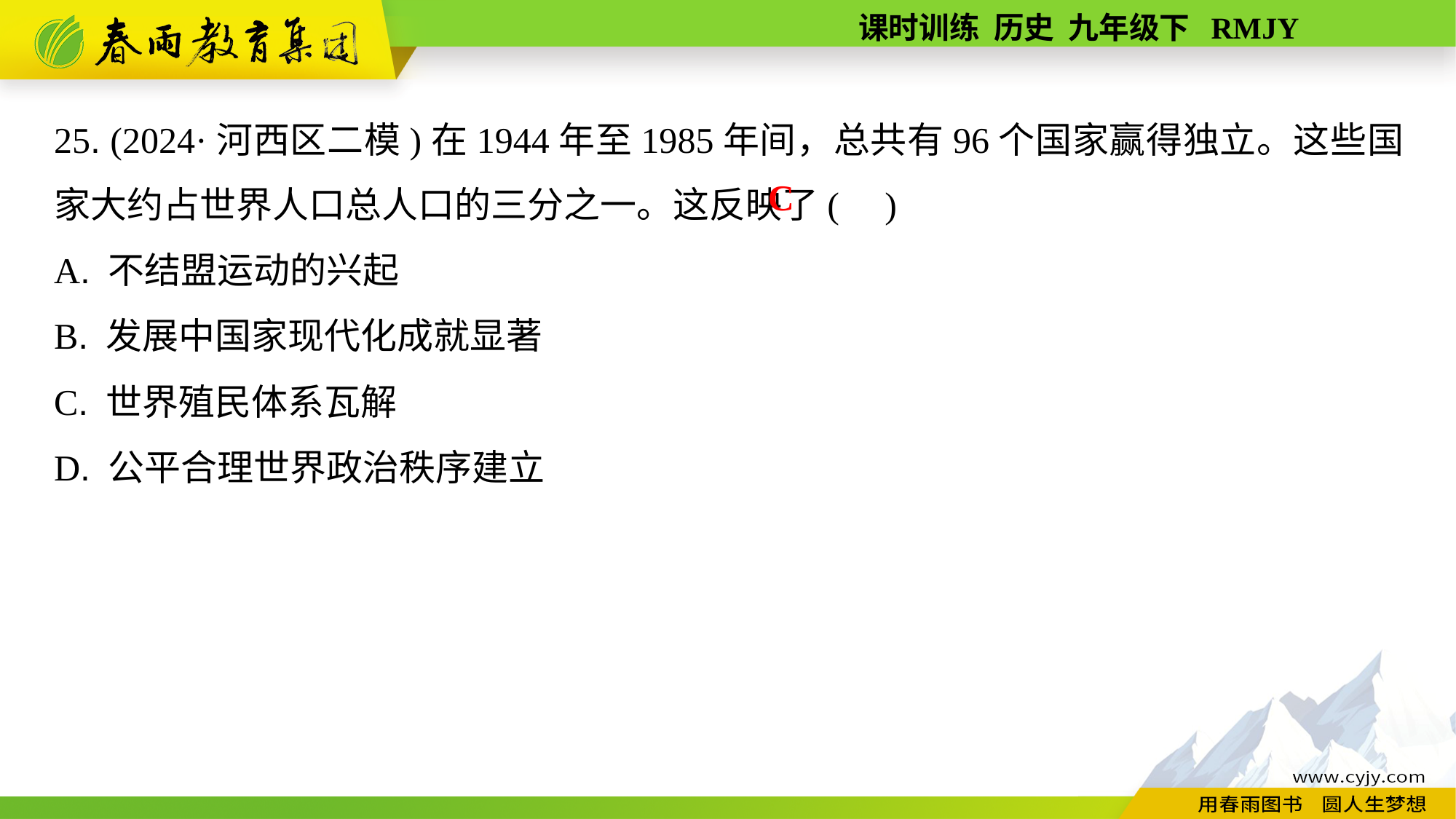

25. (2024·河西区二模)在1944年至1985年间，总共有96个国家赢得独立。这些国家大约占世界人口总人口的三分之一。这反映了(     )
A. 不结盟运动的兴起
B. 发展中国家现代化成就显著
C. 世界殖民体系瓦解
D. 公平合理世界政治秩序建立
C